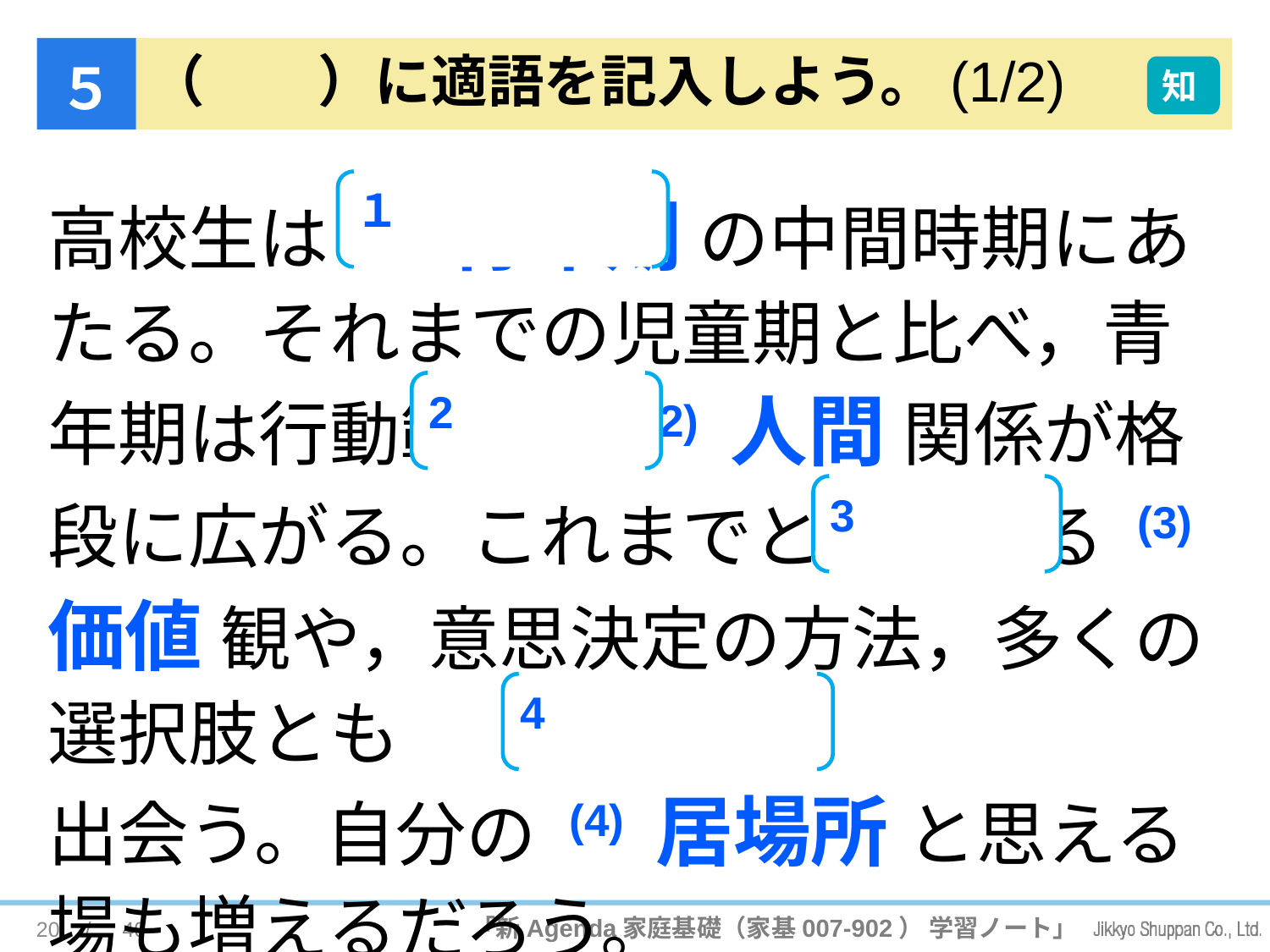

５
# （　　）に適語を記入しよう。(1/2)
知
高校生は (1) 青年期 の中間時期にあたる。それまでの児童期と比べ，青年期は行動範囲や (2) 人間 関係が格段に広がる。これまでとは異なる (3) 価値 観や，意思決定の方法，多くの選択肢とも
出会う。自分の (4) 居場所 と思える場も増えるだろう。
１
2
3
4
20